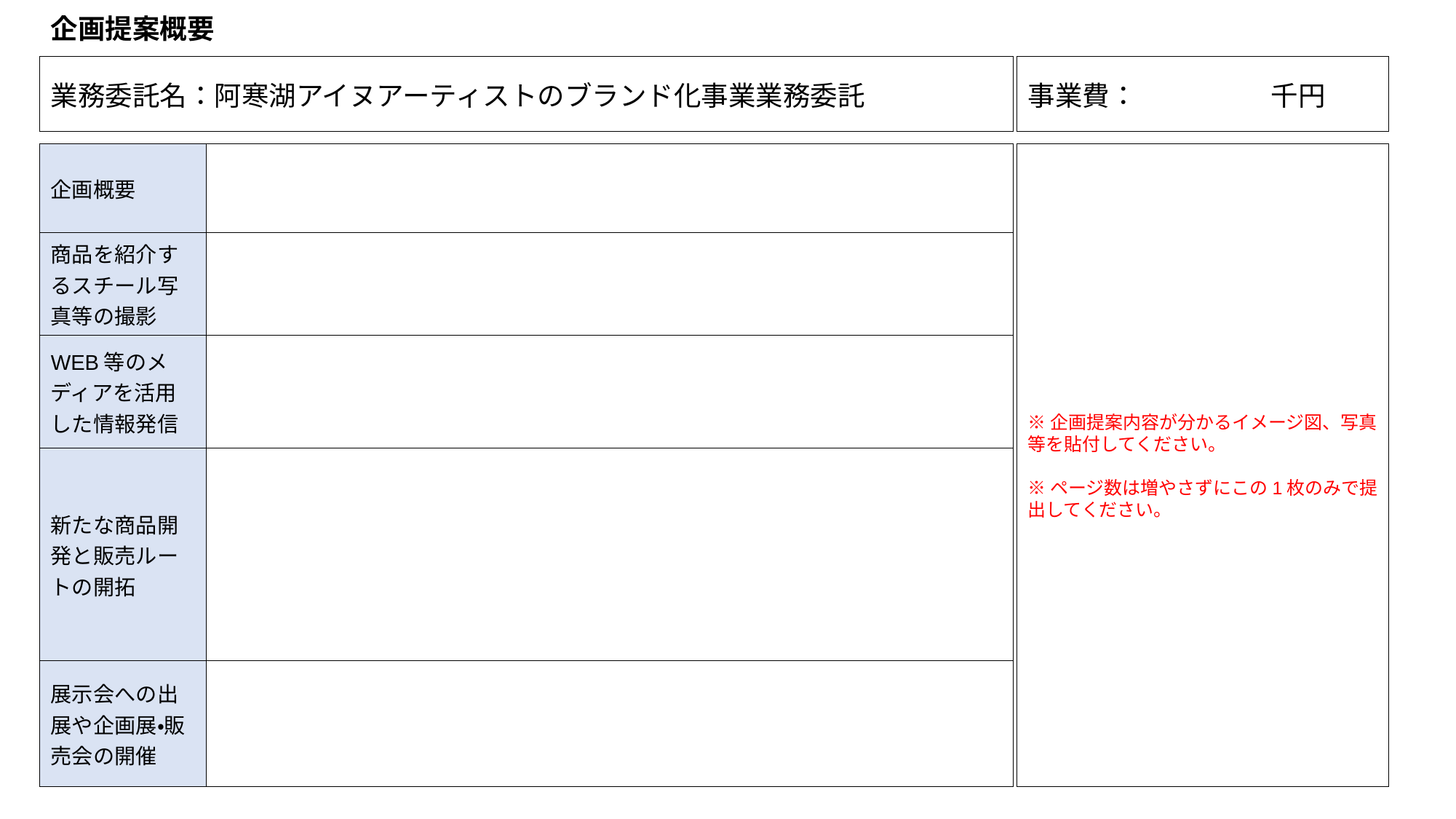

企画提案概要
| 事業費：　　　　 千円 |
| --- |
| 業務委託名：阿寒湖アイヌアーティストのブランド化事業業務委託 |
| --- |
| 企画概要 |  |
| --- | --- |
| 商品を紹介するスチール写真等の撮影 |  |
| WEB等のメディアを活用した情報発信 |  |
| 新たな商品開発と販売ルートの開拓 |  |
| 展示会への出展や企画展・販売会の開催 |  |
※企画提案内容が分かるイメージ図、写真等を貼付してください。

※ページ数は増やさずにこの1枚のみで提出してください。